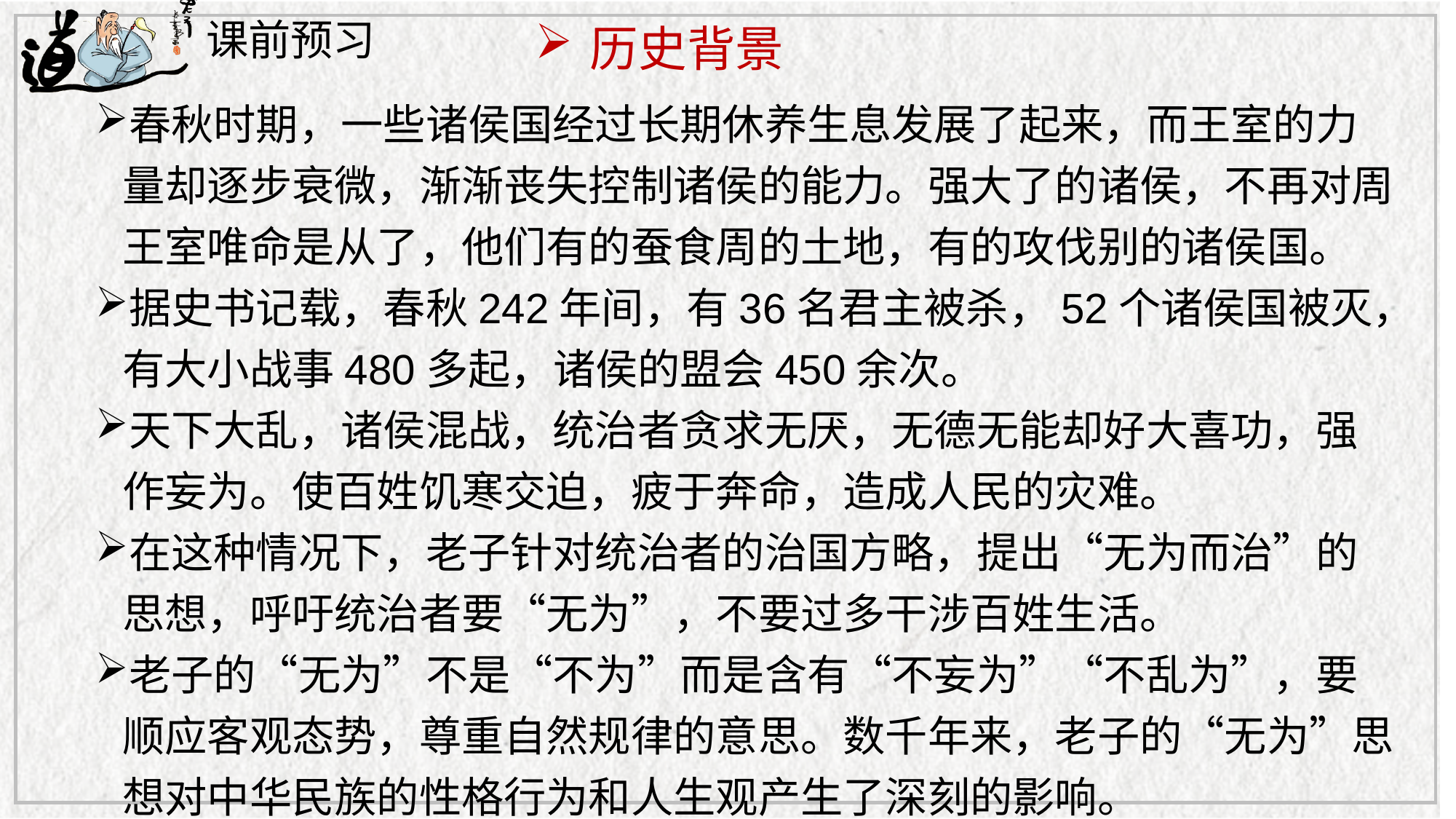

课前预习
历史背景
春秋时期，一些诸侯国经过长期休养生息发展了起来，而王室的力量却逐步衰微，渐渐丧失控制诸侯的能力。强大了的诸侯，不再对周王室唯命是从了，他们有的蚕食周的土地，有的攻伐别的诸侯国。
据史书记载，春秋242年间，有36名君主被杀，52个诸侯国被灭，有大小战事480多起，诸侯的盟会450余次。
天下大乱，诸侯混战，统治者贪求无厌，无德无能却好大喜功，强作妄为。使百姓饥寒交迫，疲于奔命，造成人民的灾难。
在这种情况下，老子针对统治者的治国方略，提出“无为而治”的思想，呼吁统治者要“无为”，不要过多干涉百姓生活。
老子的“无为”不是“不为”而是含有“不妄为”“不乱为”，要顺应客观态势，尊重自然规律的意思。数千年来，老子的“无为”思想对中华民族的性格行为和人生观产生了深刻的影响。